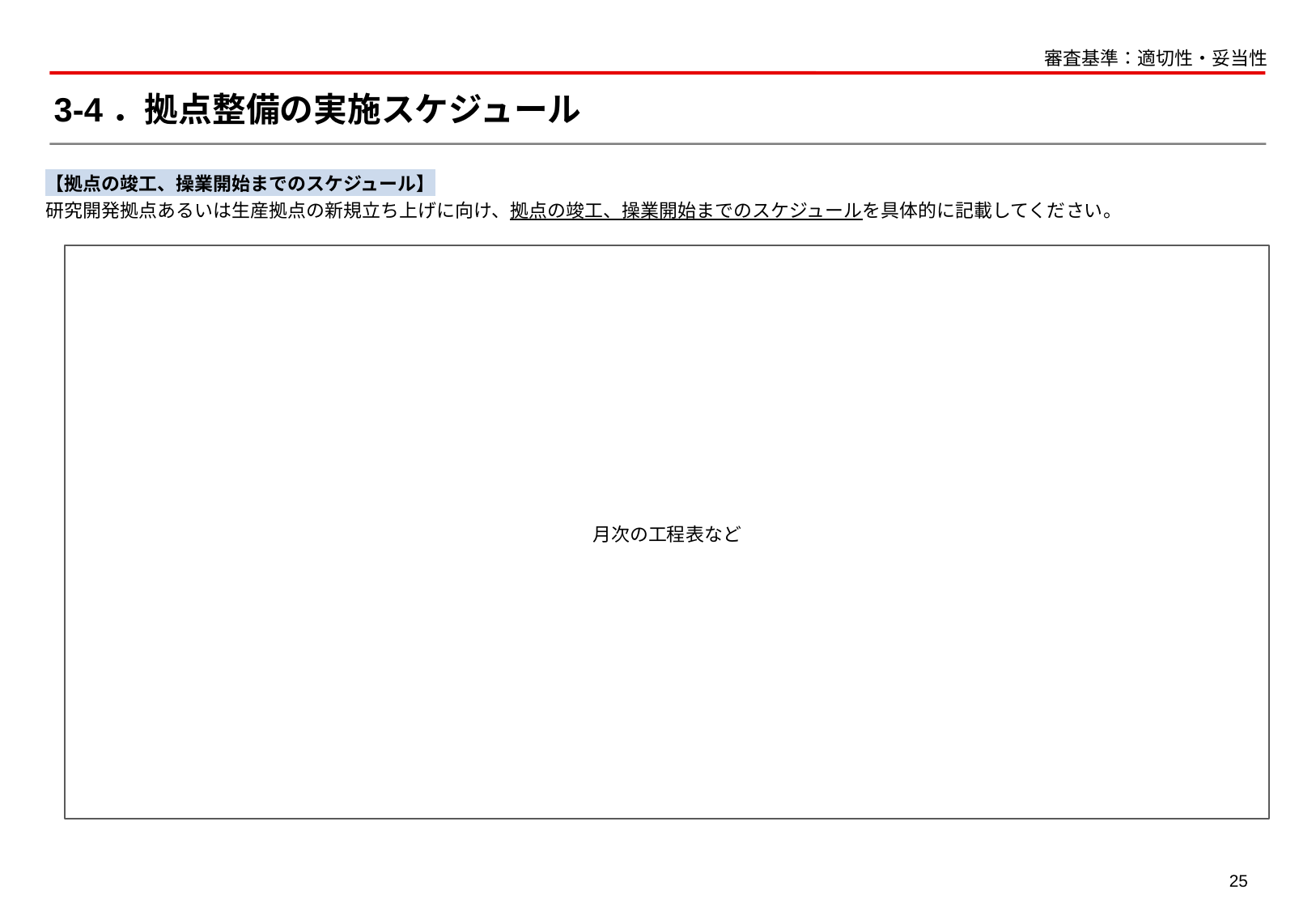

審査基準：適切性・妥当性
# 3-4．拠点整備の実施スケジュール
【拠点の竣工、操業開始までのスケジュール】
研究開発拠点あるいは生産拠点の新規立ち上げに向け、拠点の竣工、操業開始までのスケジュールを具体的に記載してください。
月次の工程表など